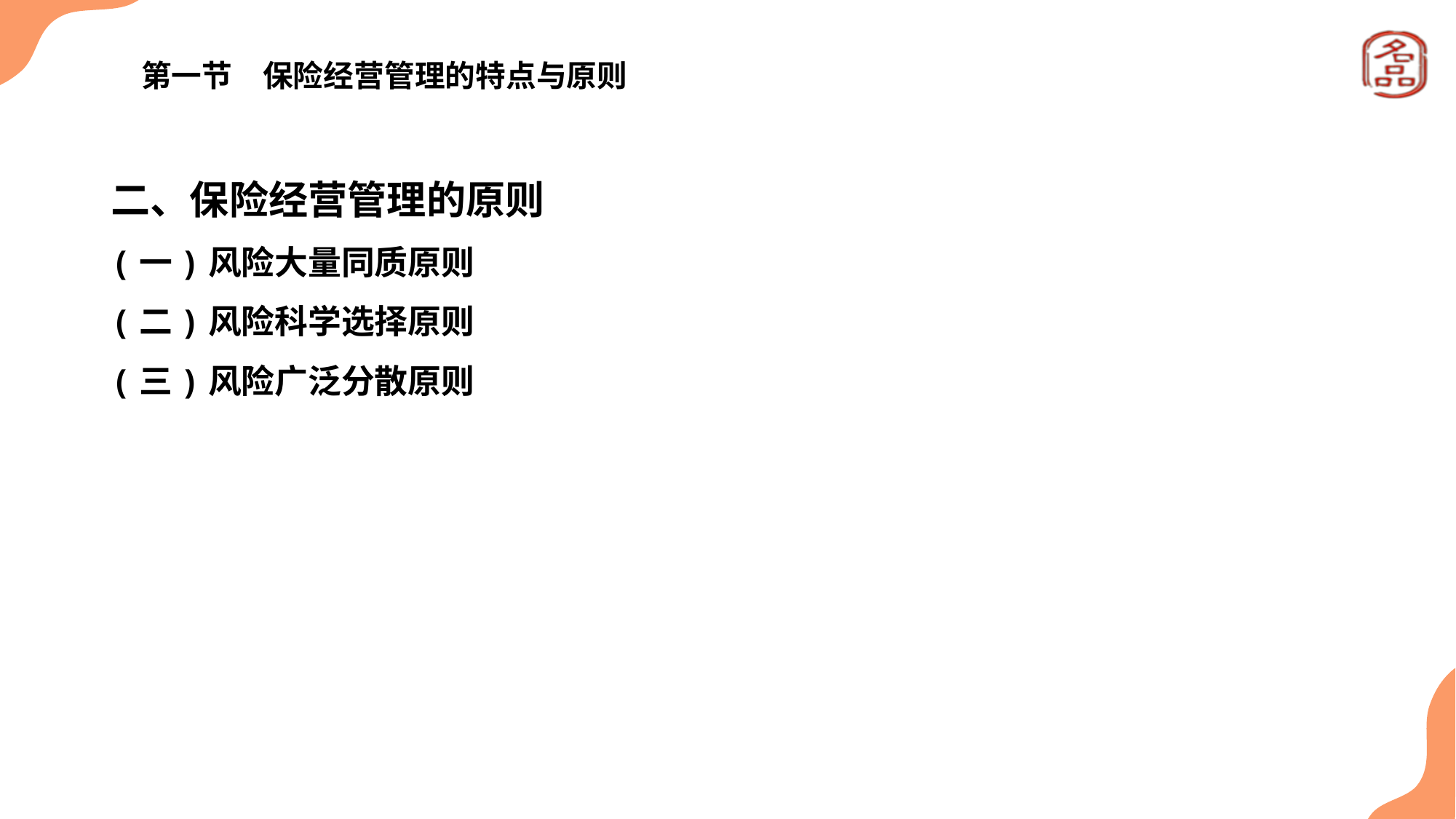

# 第一节　保险经营管理的特点与原则
二、保险经营管理的原则
(一)风险大量同质原则
(二)风险科学选择原则
(三)风险广泛分散原则